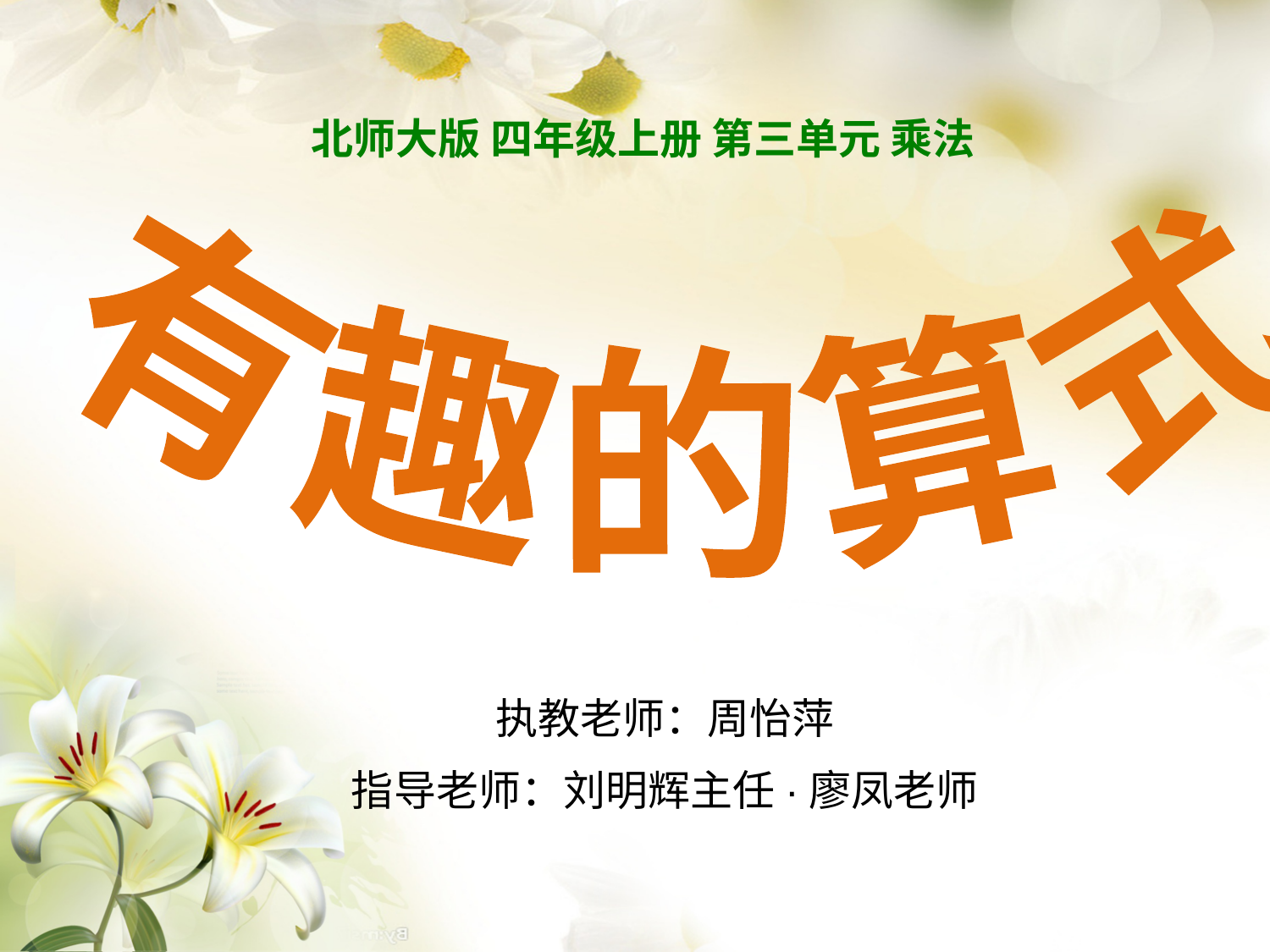

有趣的算式
北师大版 四年级上册 第三单元 乘法
执教老师：周怡萍
指导老师：刘明辉主任·廖凤老师